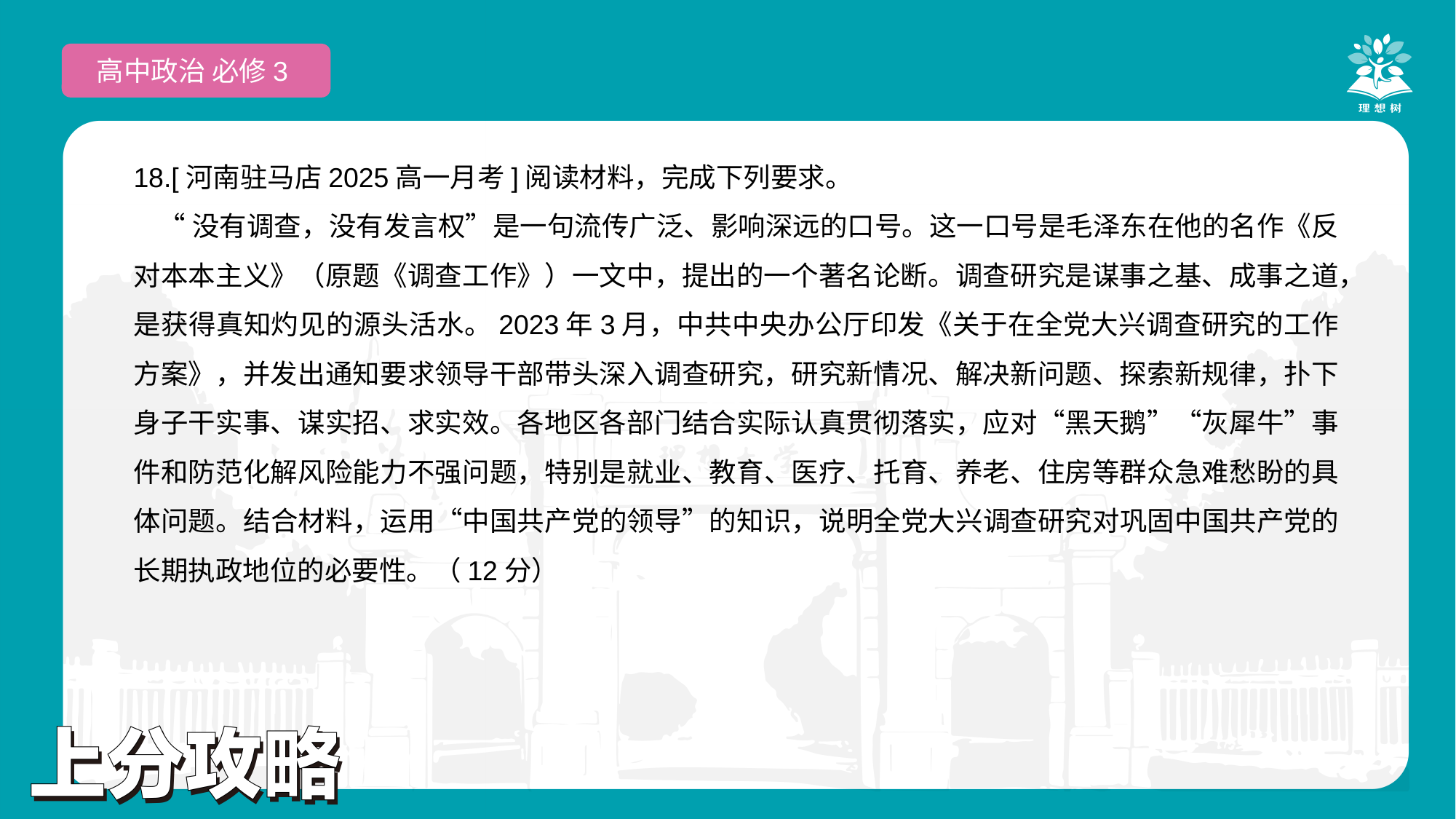

高中政治 必修3
18.[河南驻马店2025高一月考]阅读材料，完成下列要求。
    “没有调查，没有发言权”是一句流传广泛、影响深远的口号。这一口号是毛泽东在他的名作《反对本本主义》（原题《调查工作》）一文中，提出的一个著名论断。调查研究是谋事之基、成事之道，是获得真知灼见的源头活水。2023年3月，中共中央办公厅印发《关于在全党大兴调查研究的工作方案》，并发出通知要求领导干部带头深入调查研究，研究新情况、解决新问题、探索新规律，扑下身子干实事、谋实招、求实效。各地区各部门结合实际认真贯彻落实，应对“黑天鹅”“灰犀牛”事件和防范化解风险能力不强问题，特别是就业、教育、医疗、托育、养老、住房等群众急难愁盼的具体问题。结合材料，运用“中国共产党的领导”的知识，说明全党大兴调查研究对巩固中国共产党的长期执政地位的必要性。（12分）